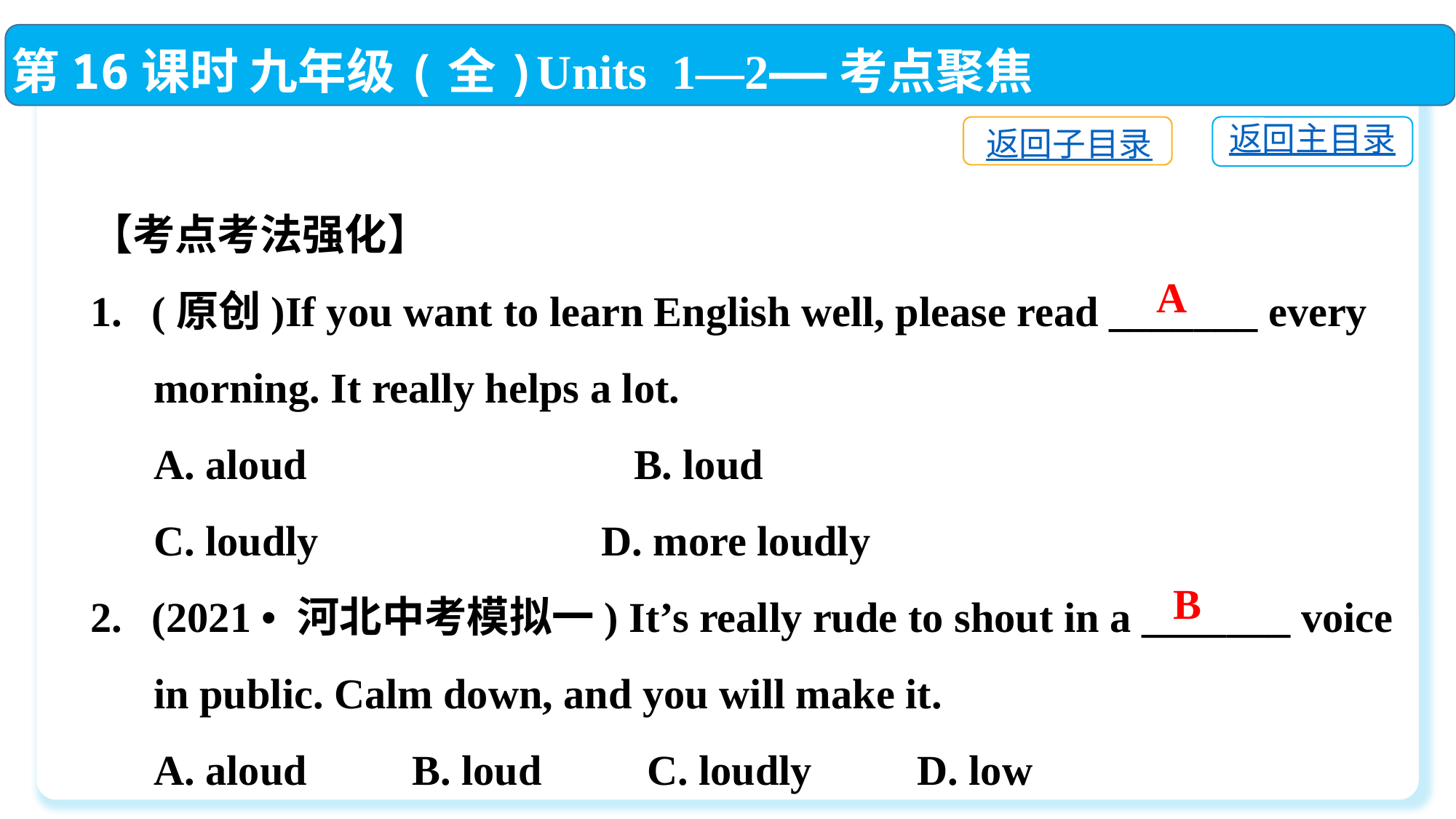

第16课时 九年级(全)Units  1—2——考点聚焦

返回主目录

返回子目录
【考点考法强化】
(原创)If you want to learn English well, please read _______ every
      morning. It really helps a lot.
      A. aloud　　　　　 　　B. loud
      C. loudly　 	                  D. more loudly
(2021 • 河北中考模拟一) It’s really rude to shout in a _______ voice
      in public. Calm down, and you will make it.
      A. aloud　　B. loud　　C. loudly　　D. low

A
B